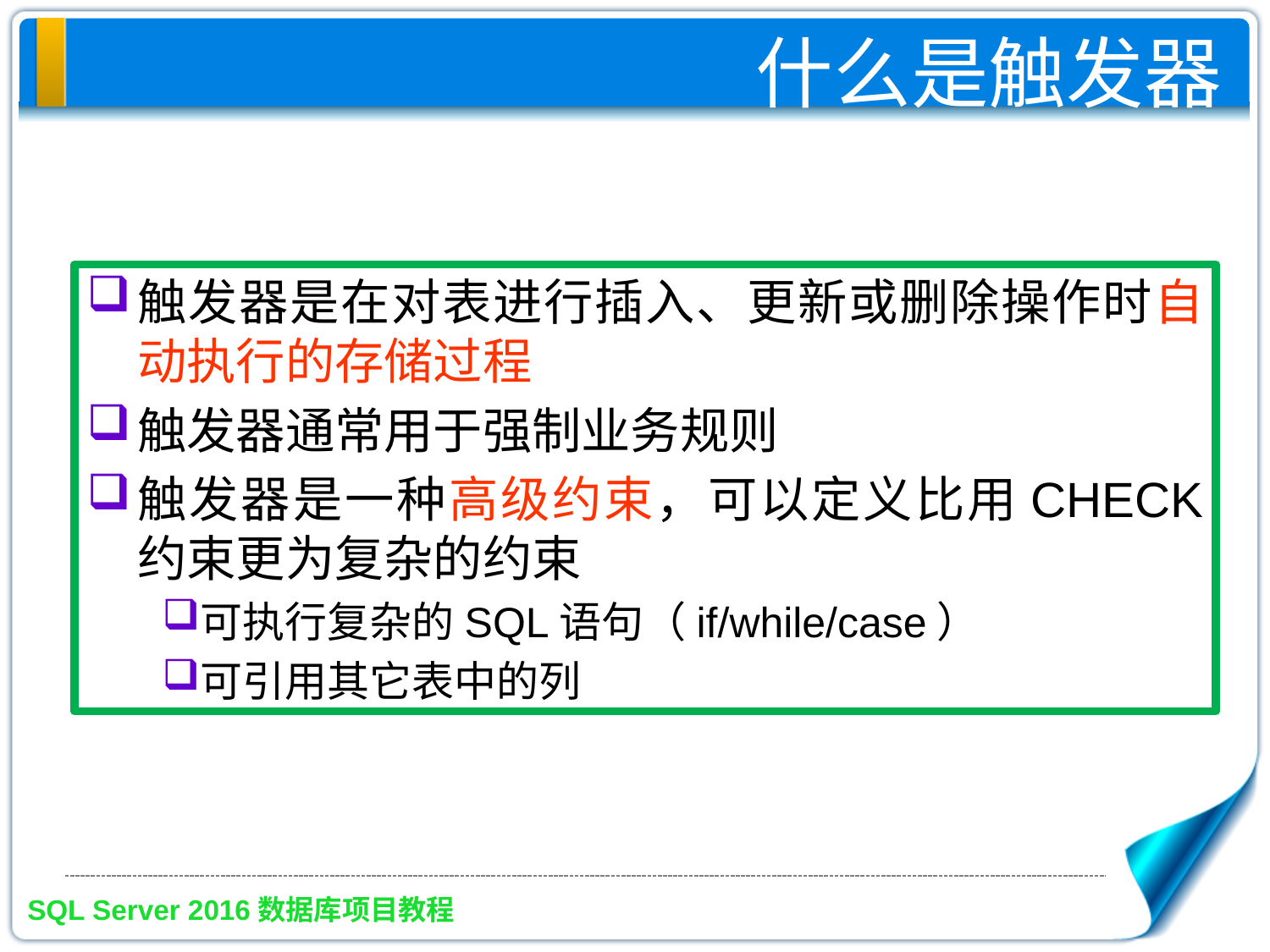

什么是触发器

触发器是在对表进行插入、更新或删除操作时自动执行的存储过程
触发器通常用于强制业务规则
触发器是一种高级约束，可以定义比用CHECK 约束更为复杂的约束
可执行复杂的SQL语句（if/while/case）
可引用其它表中的列